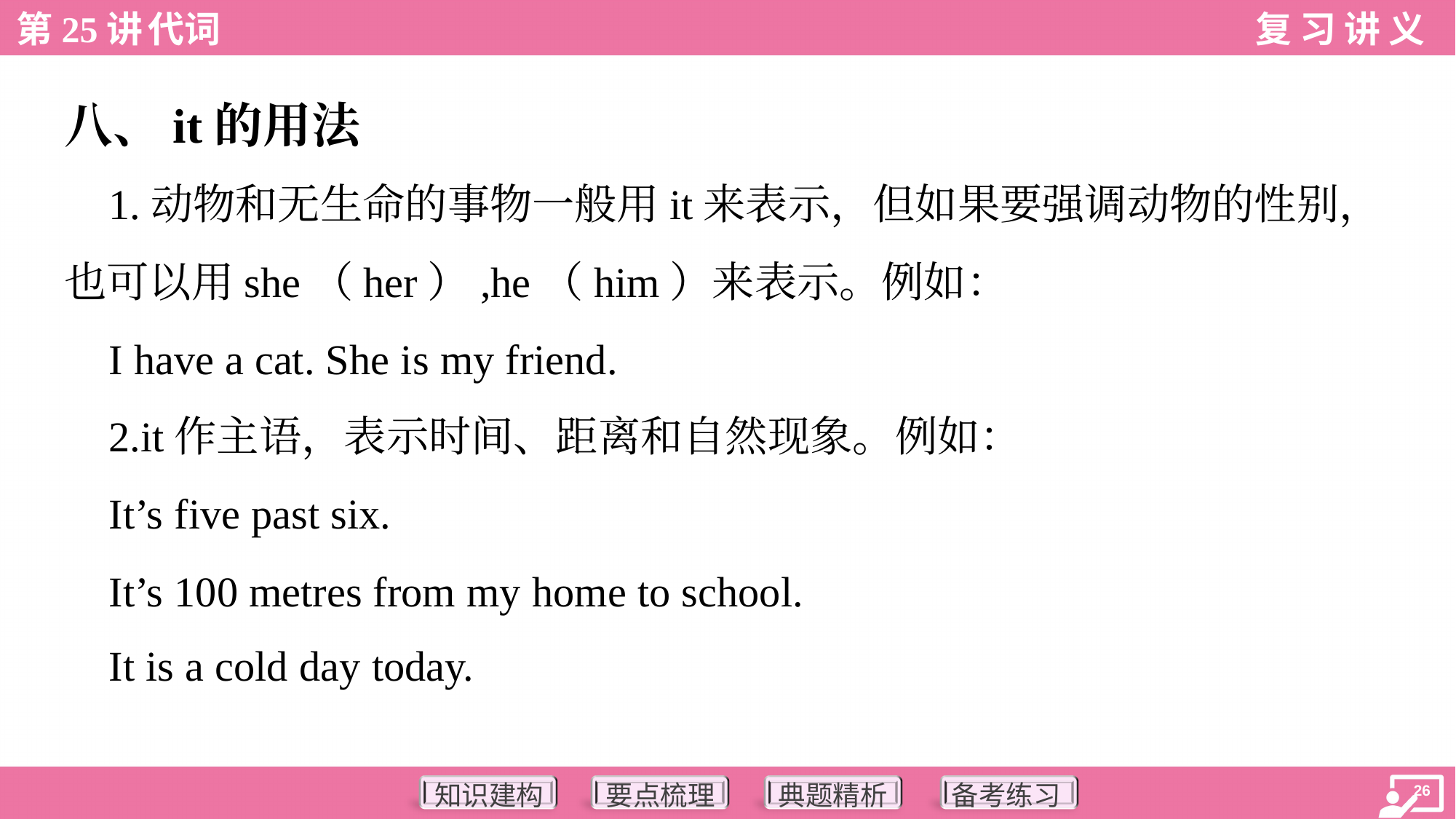

八、it的用法
    1.动物和无生命的事物一般用it来表示，但如果要强调动物的性别，
也可以用she（her）,he（him）来表示。例如：
    I have a cat. She is my friend.
    2.it作主语，表示时间、距离和自然现象。例如：
    It’s five past six.
    It’s 100 metres from my home to school.
    It is a cold day today.